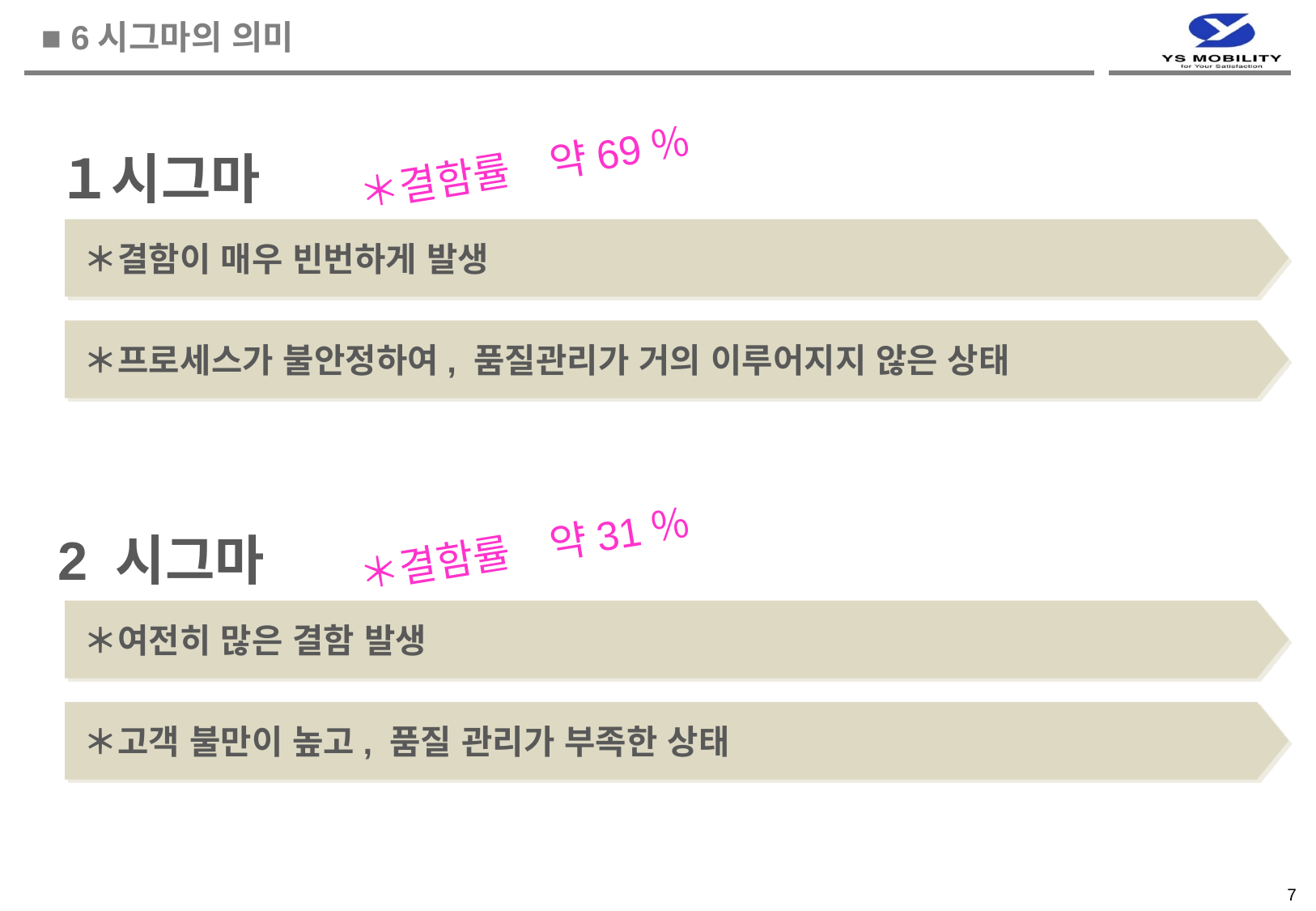

■ 6시그마의 의미
１시그마
＊결함률　약69％
＊결함이 매우 빈번하게 발생
＊프로세스가 불안정하여, 품질관리가 거의 이루어지지 않은 상태
2 시그마
＊결함률　약31％
＊여전히 많은 결함 발생
＊고객 불만이 높고, 품질 관리가 부족한 상태